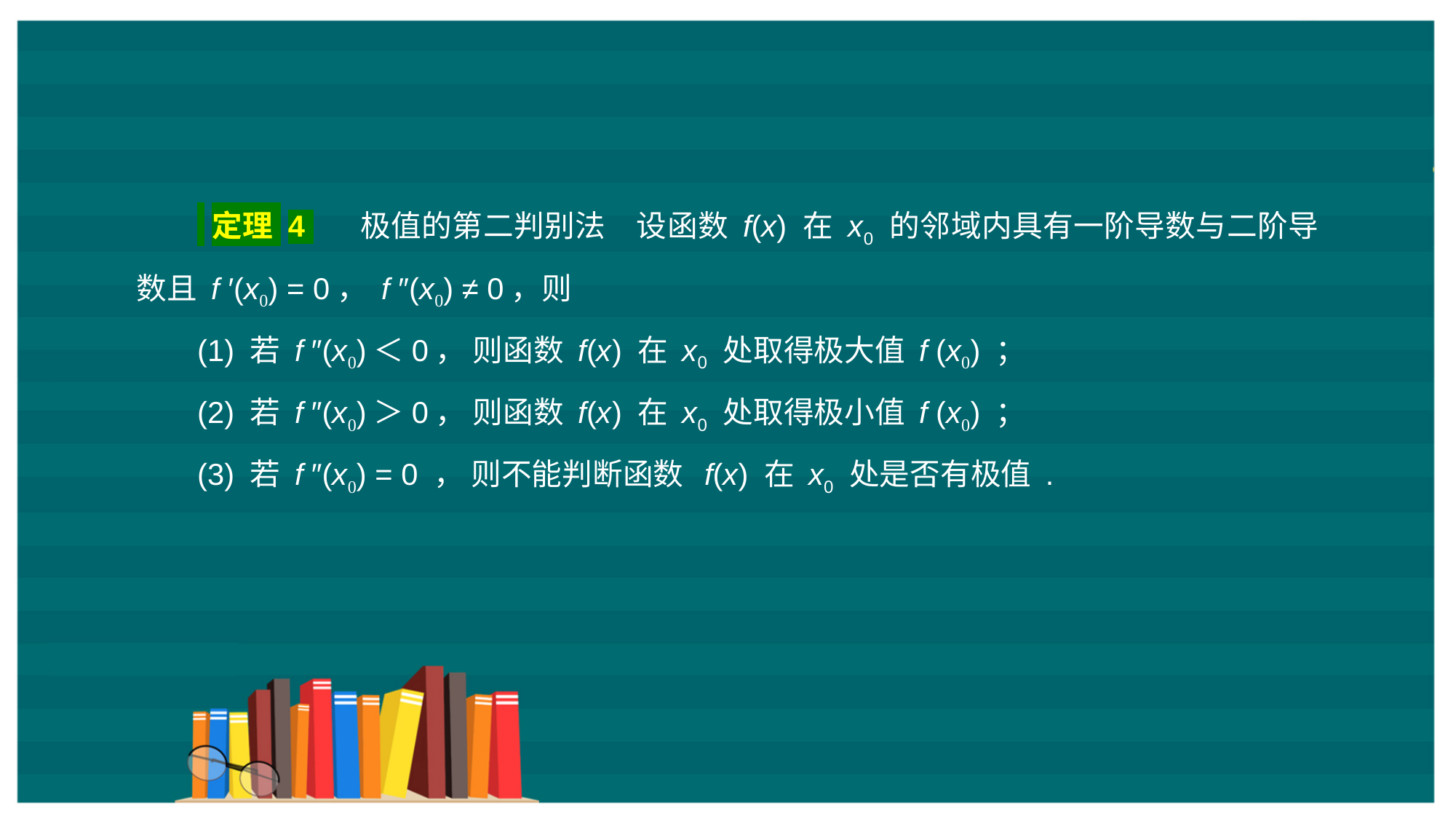

定理 4  　极值的第二判别法　设函数 f(x) 在 x0 的邻域内具有一阶导数与二阶导数且 f ′(x0) = 0， f ″(x0) ≠ 0，则
(1) 若 f ″(x0)＜0， 则函数 f(x) 在 x0 处取得极大值 f (x0) ；
(2) 若 f ″(x0)＞0， 则函数 f(x) 在 x0 处取得极小值 f (x0) ；
(3) 若 f ″(x0) = 0 ， 则不能判断函数  f(x) 在 x0 处是否有极值 .